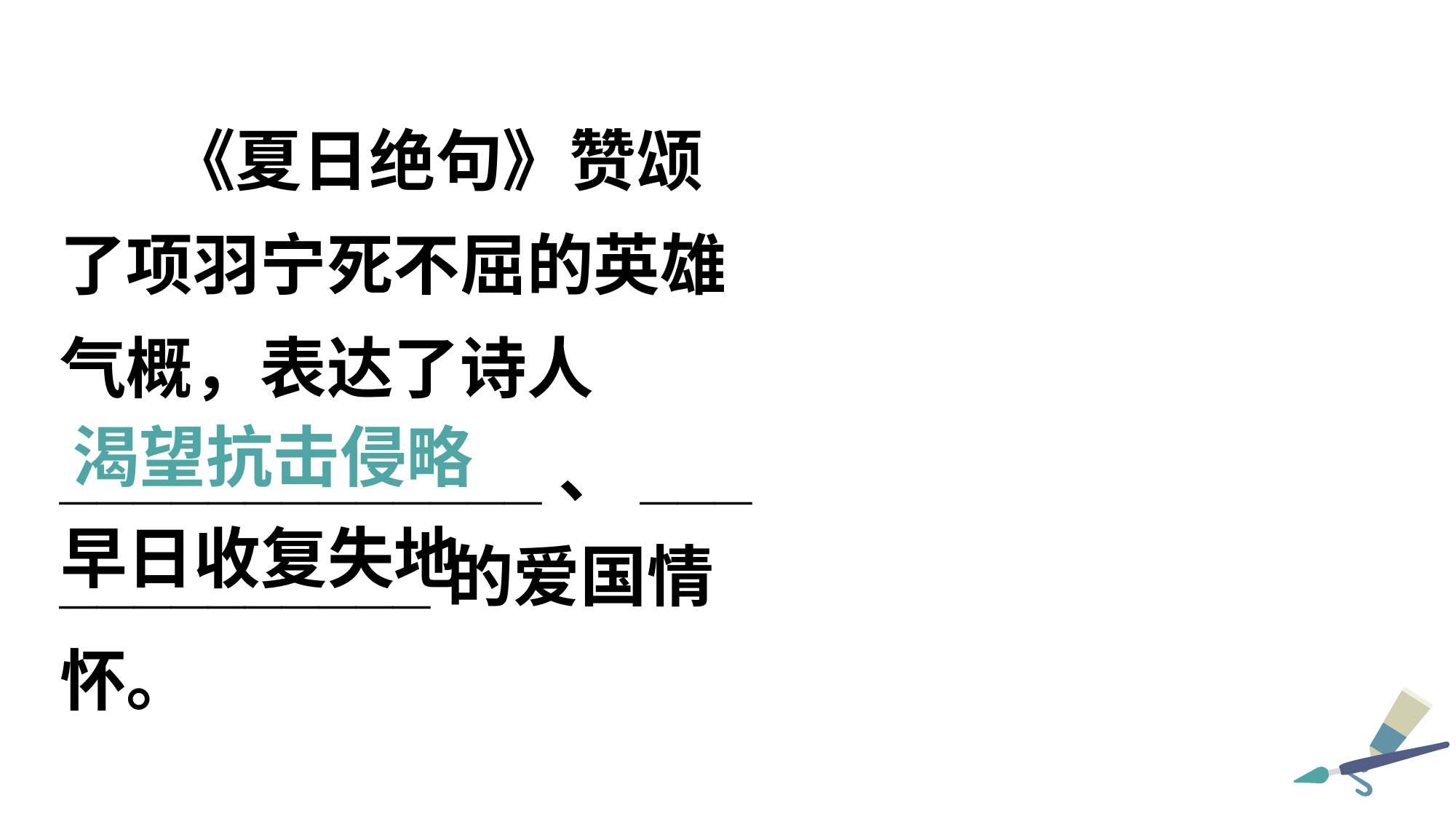

《夏日绝句》赞颂了项羽宁死不屈的英雄气概，表达了诗人_____________、_____________的爱国情怀。
渴望抗击侵略
早日收复失地